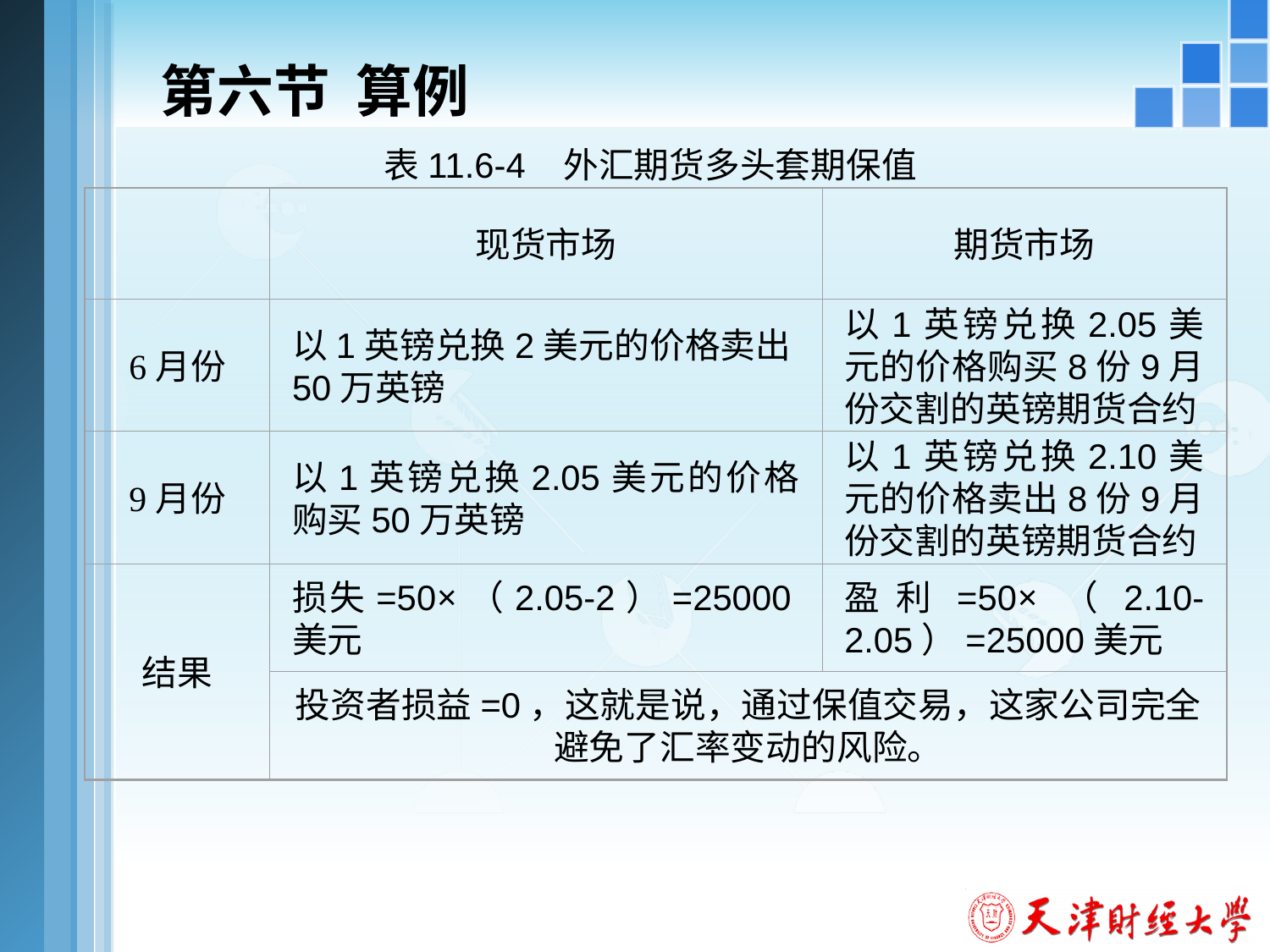

# 第六节  算例
表11.6-4   外汇期货多头套期保值

现货市场

期货市场

6月份

以1英镑兑换2美元的价格卖出50万英镑

以1英镑兑换2.05美元的价格购买8份9月份交割的英镑期货合约

9月份

以1英镑兑换2.05美元的价格购买50万英镑

以1英镑兑换2.10美元的价格卖出8份9月份交割的英镑期货合约

结果

损失=50×（2.05-2）=25000美元

盈利=50×（2.10-2.05）=25000美元

投资者损益=0，这就是说，通过保值交易，这家公司完全避免了汇率变动的风险。